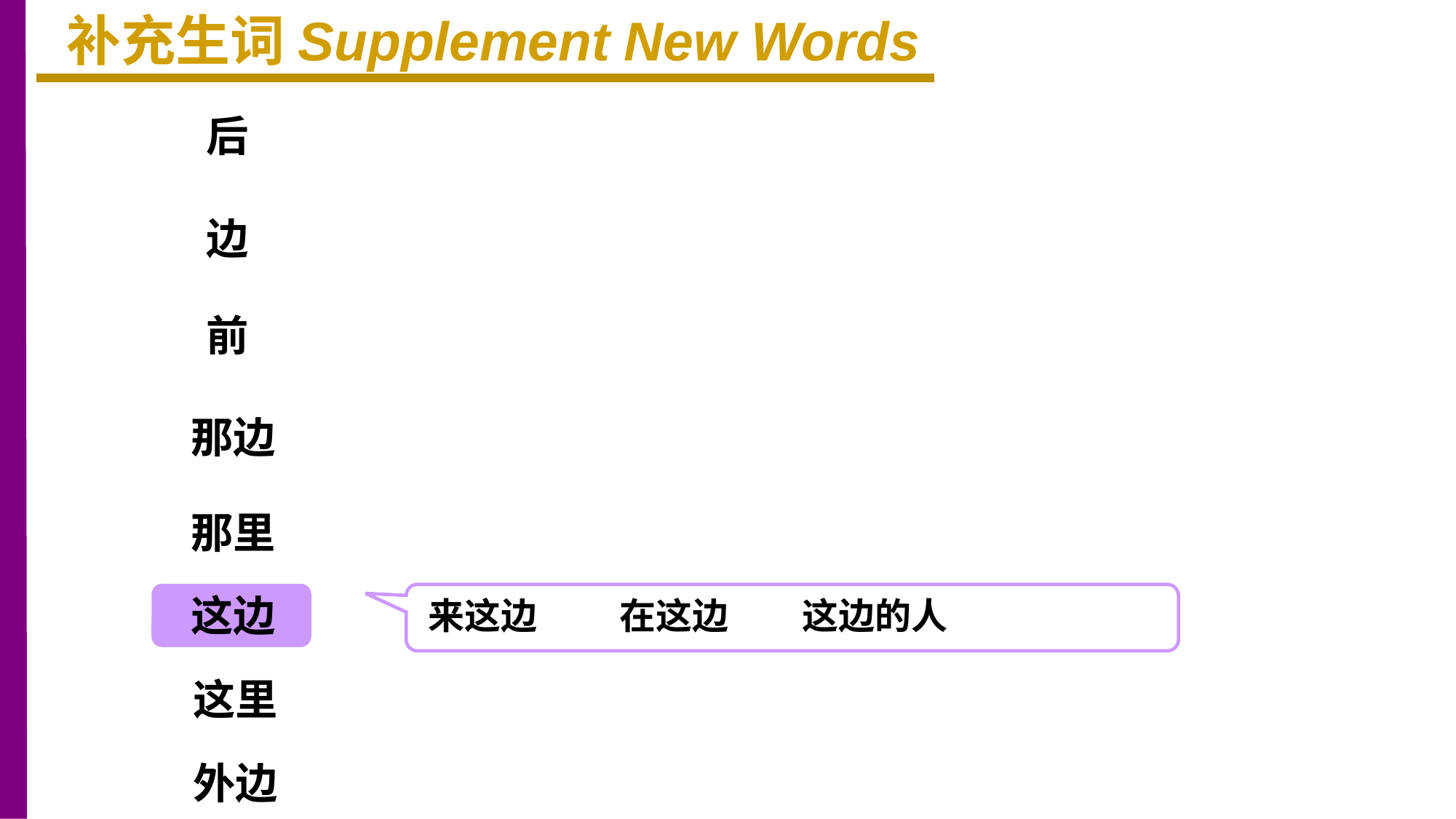

补充生词Supplement New Words
后
边
前
那边
那里

这边

来这边          在这边         这边的人
这里
外边